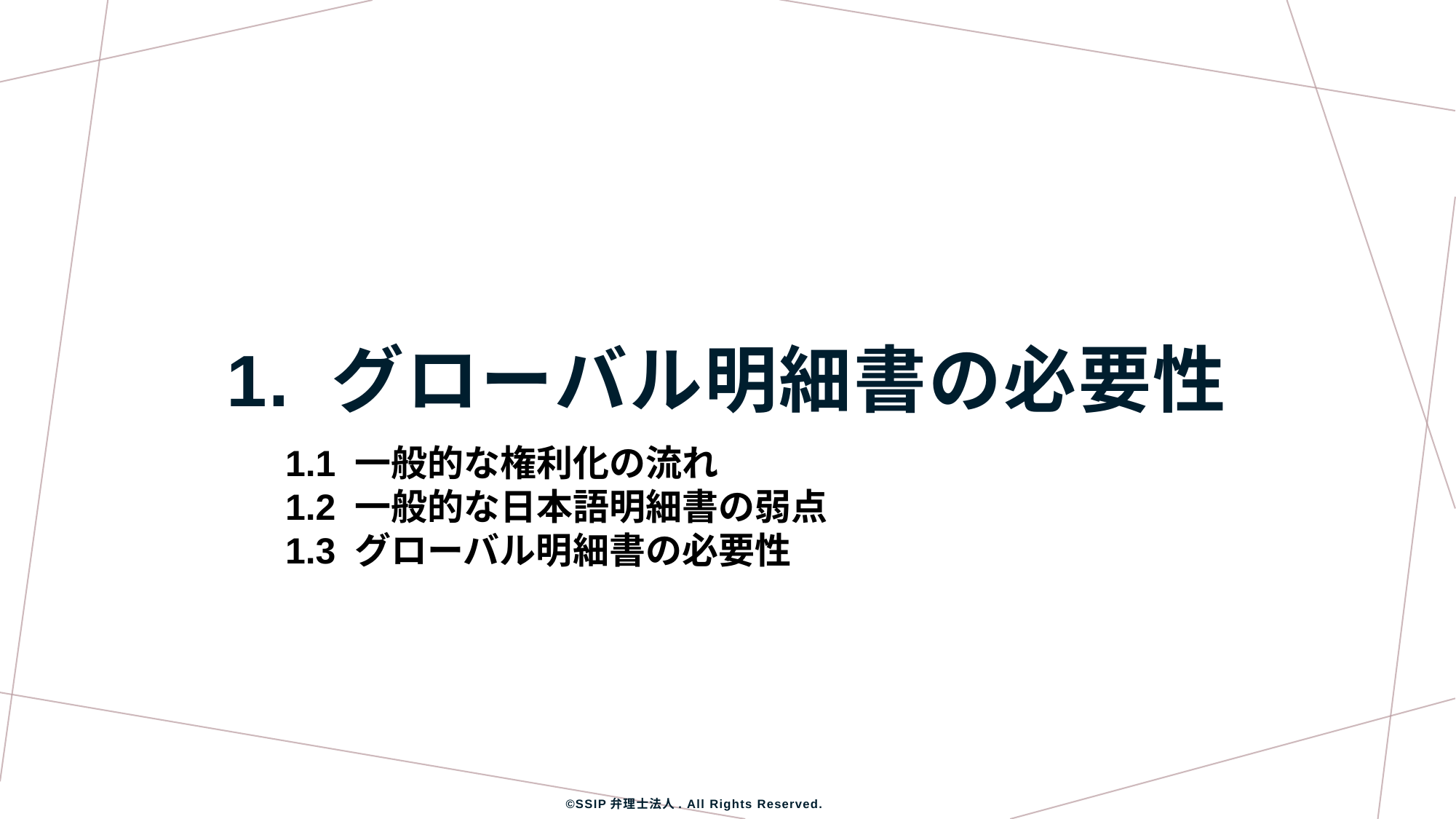

# 1. グローバル明細書の必要性
1.1 一般的な権利化の流れ
1.2 一般的な日本語明細書の弱点
1.3 グローバル明細書の必要性
©SSIP弁理士法人. All Rights Reserved.